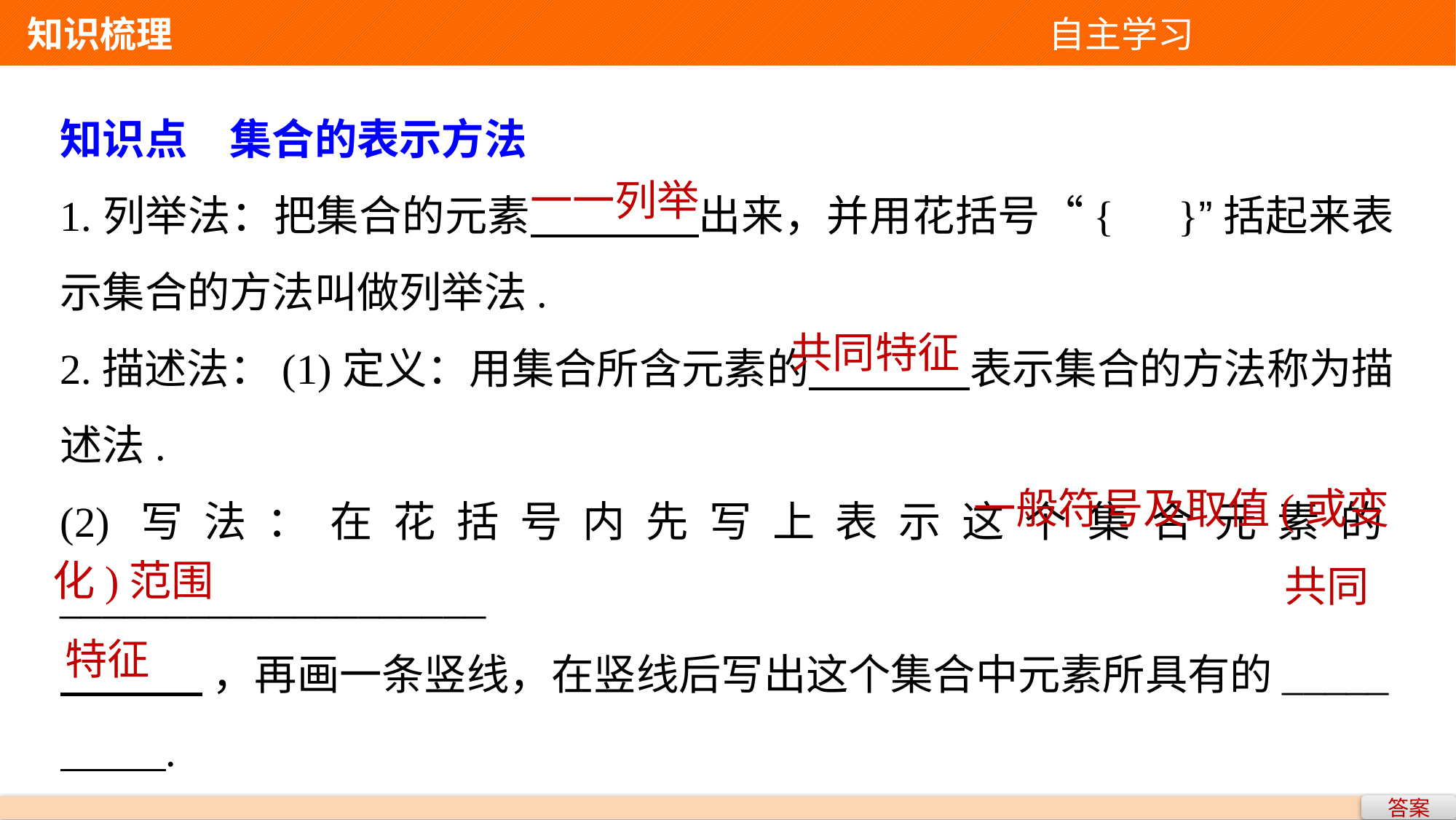

知识梳理                                                                                                           自主学习
知识点　集合的表示方法
1.列举法：把集合的元素                 出来，并用花括号“{　}”括起来表示集合的方法叫做列举法.
2.描述法：(1)定义：用集合所含元素的                 表示集合的方法称为描述法.
(2)写法：在花括号内先写上表示这个集合元素的____________________
               ，再画一条竖线，在竖线后写出这个集合中元素所具有的_____
          .
一一列举
共同特征
一般符号及取值(或变
化)范围
共同
特征
答案